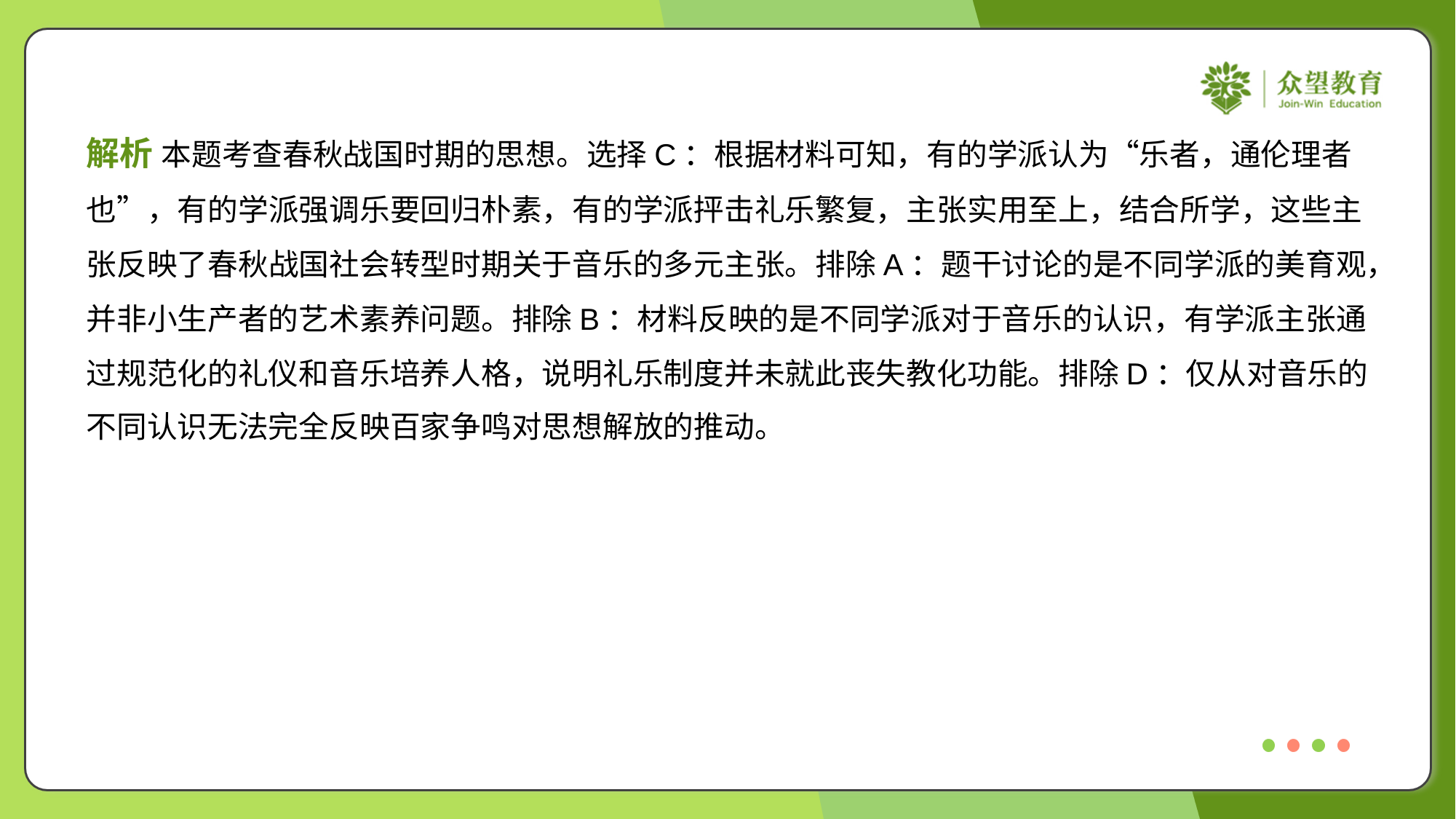

解析 本题考查春秋战国时期的思想。选择C：根据材料可知，有的学派认为“乐者，通伦理者
也”，有的学派强调乐要回归朴素，有的学派抨击礼乐繁复，主张实用至上，结合所学，这些主
张反映了春秋战国社会转型时期关于音乐的多元主张。排除A：题干讨论的是不同学派的美育观，
并非小生产者的艺术素养问题。排除B：材料反映的是不同学派对于音乐的认识，有学派主张通
过规范化的礼仪和音乐培养人格，说明礼乐制度并未就此丧失教化功能。排除D：仅从对音乐的
不同认识无法完全反映百家争鸣对思想解放的推动。